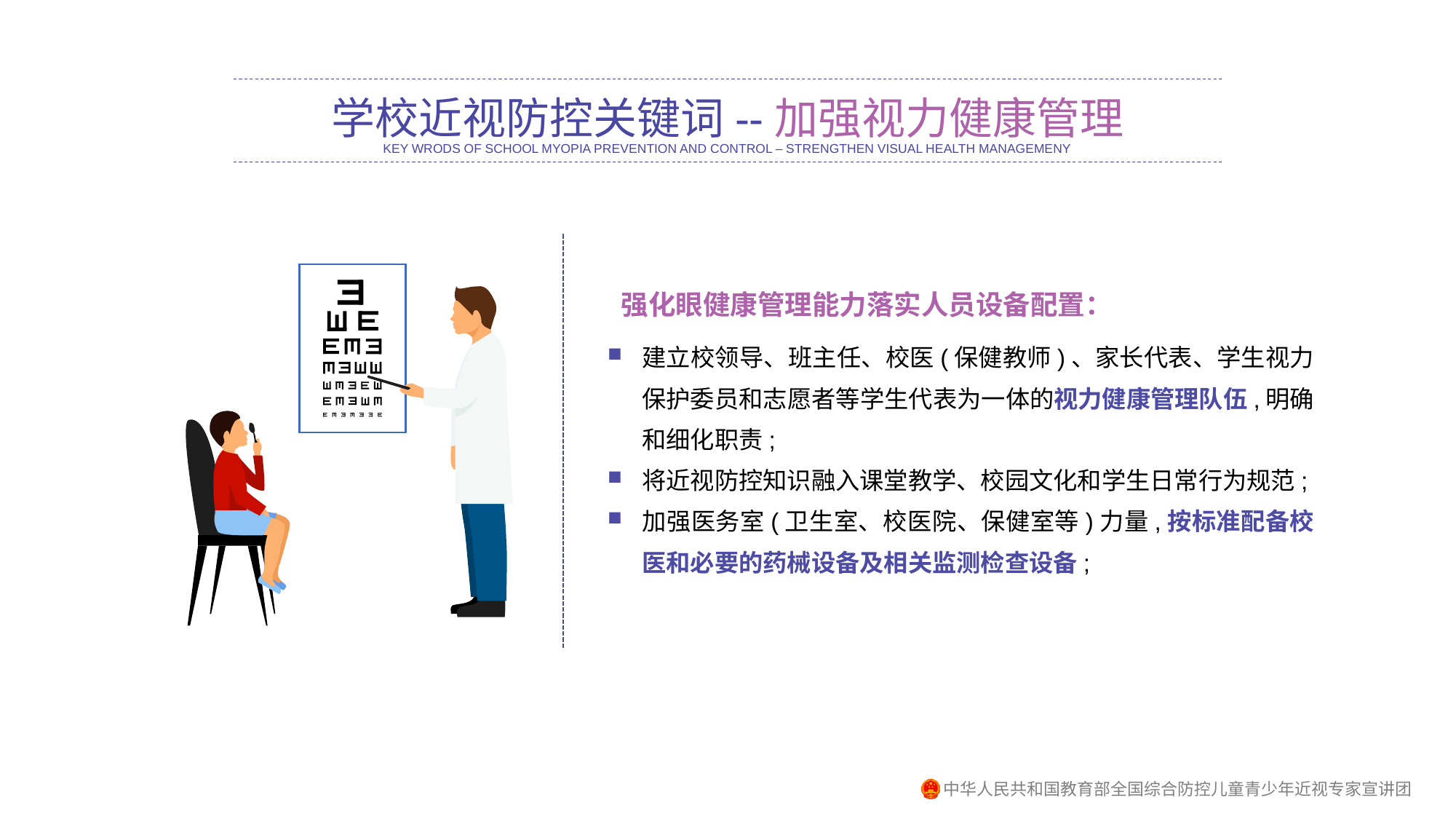

学校近视防控关键词--加强视力健康管理
KEY WRODS OF SCHOOL MYOPIA PREVENTION AND CONTROL – STRENGTHEN VISUAL HEALTH MANAGEMENY

强化眼健康管理能力落实人员设备配置：
建立校领导、班主任、校医(保健教师)、家长代表、学生视力保护委员和志愿者等学生代表为一体的视力健康管理队伍,明确和细化职责;
将近视防控知识融入课堂教学、校园文化和学生日常行为规范;
加强医务室(卫生室、校医院、保健室等)力量,按标准配备校医和必要的药械设备及相关监测检查设备;